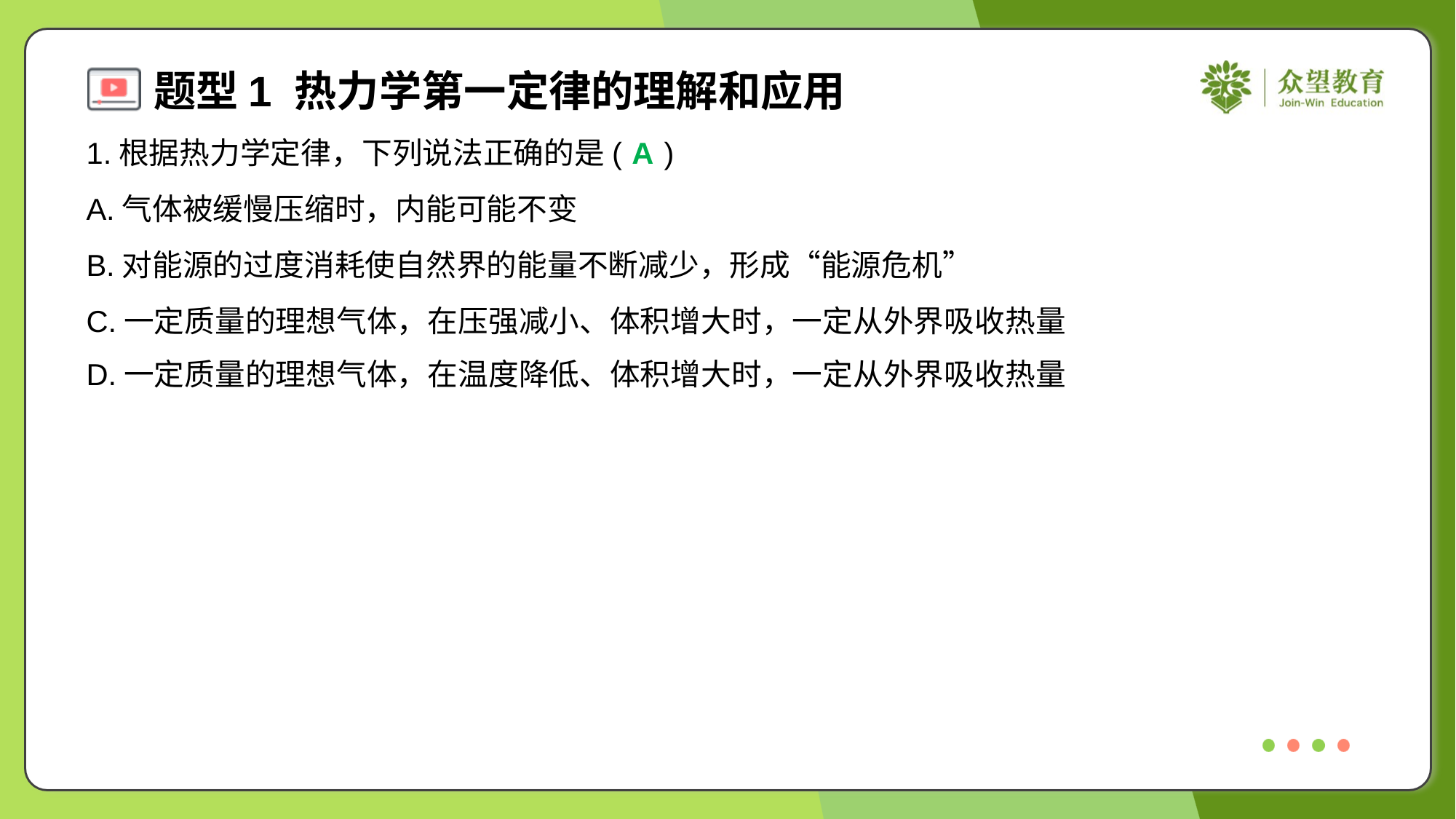

1.根据热力学定律，下列说法正确的是(     )
A
A.气体被缓慢压缩时，内能可能不变
B.对能源的过度消耗使自然界的能量不断减少，形成“能源危机”
C.一定质量的理想气体，在压强减小、体积增大时，一定从外界吸收热量
D.一定质量的理想气体，在温度降低、体积增大时，一定从外界吸收热量